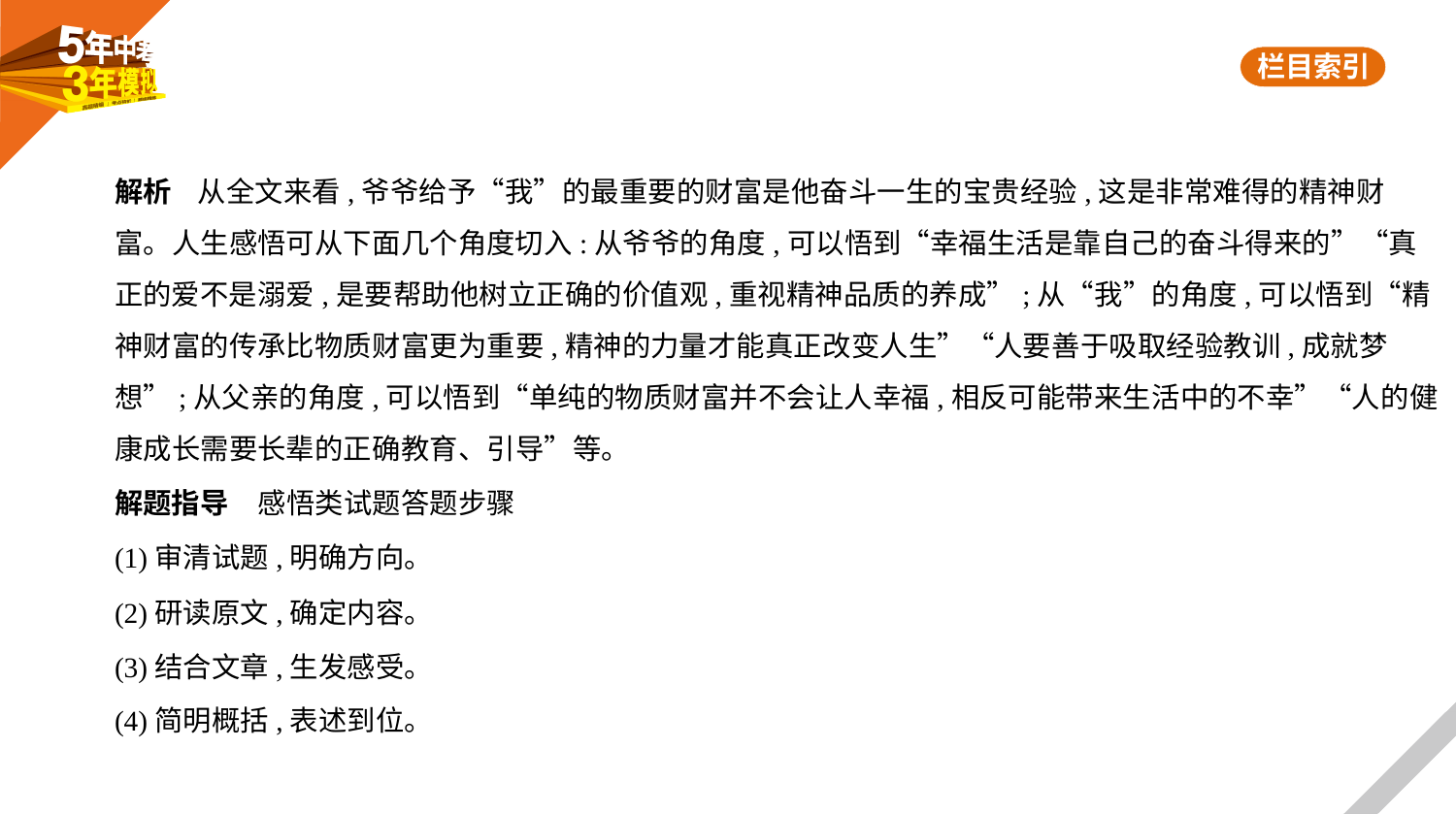

解析    从全文来看,爷爷给予“我”的最重要的财富是他奋斗一生的宝贵经验,这是非常难得的精神财
富。人生感悟可从下面几个角度切入:从爷爷的角度,可以悟到“幸福生活是靠自己的奋斗得来的”“真
正的爱不是溺爱,是要帮助他树立正确的价值观,重视精神品质的养成”;从“我”的角度,可以悟到“精
神财富的传承比物质财富更为重要,精神的力量才能真正改变人生”“人要善于吸取经验教训,成就梦
想”;从父亲的角度,可以悟到“单纯的物质财富并不会让人幸福,相反可能带来生活中的不幸”“人的健
康成长需要长辈的正确教育、引导”等。
解题指导　感悟类试题答题步骤
(1)审清试题,明确方向。
(2)研读原文,确定内容。
(3)结合文章,生发感受。
(4)简明概括,表述到位。